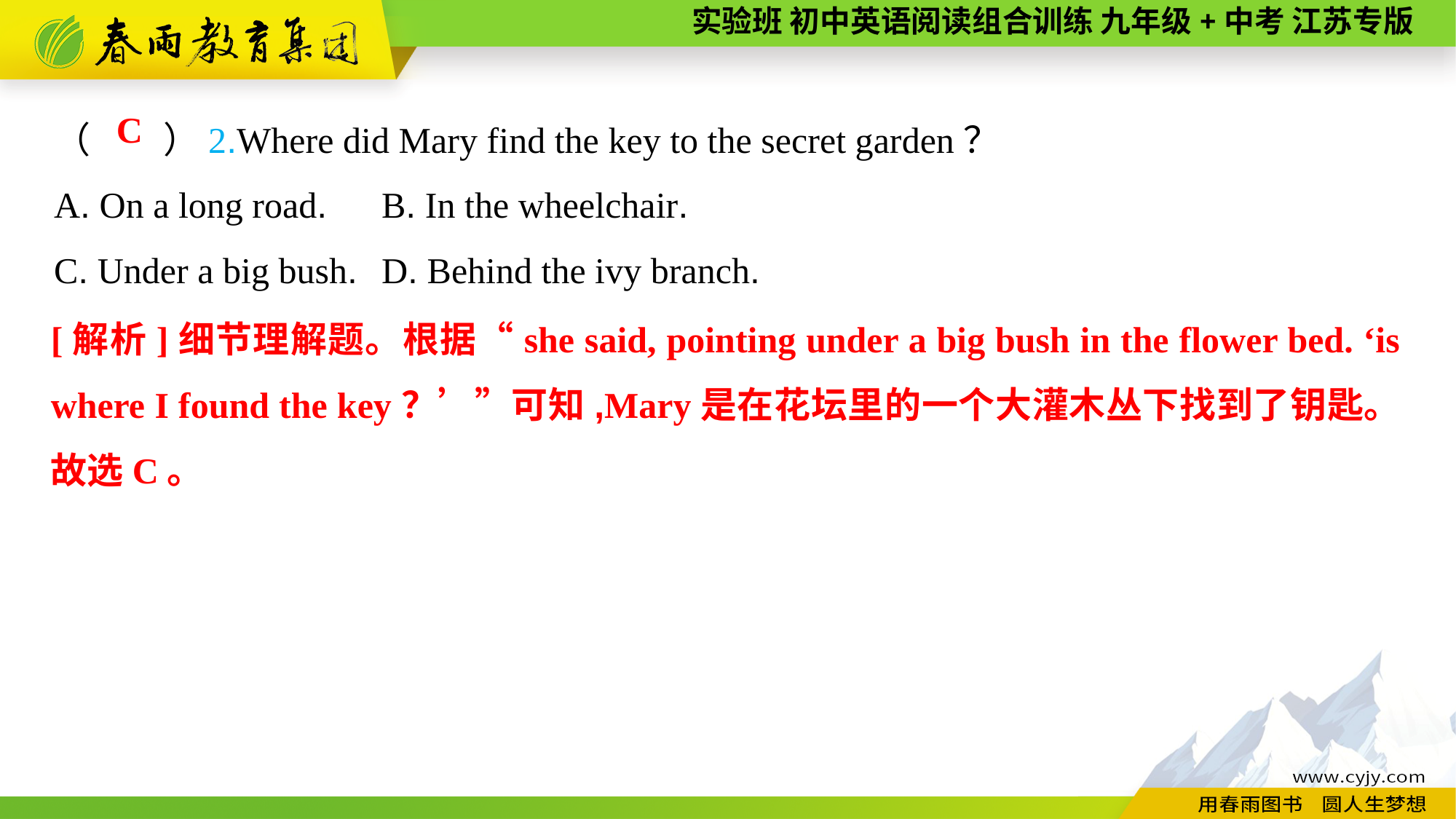

（　　）2.Where did Mary find the key to the secret garden？
A. On a long road.	B. In the wheelchair.
C. Under a big bush.	D. Behind the ivy branch.
C
[解析]细节理解题。根据“she said, pointing under a big bush in the flower bed. ‘is where I found the key？’”可知,Mary是在花坛里的一个大灌木丛下找到了钥匙。故选C。